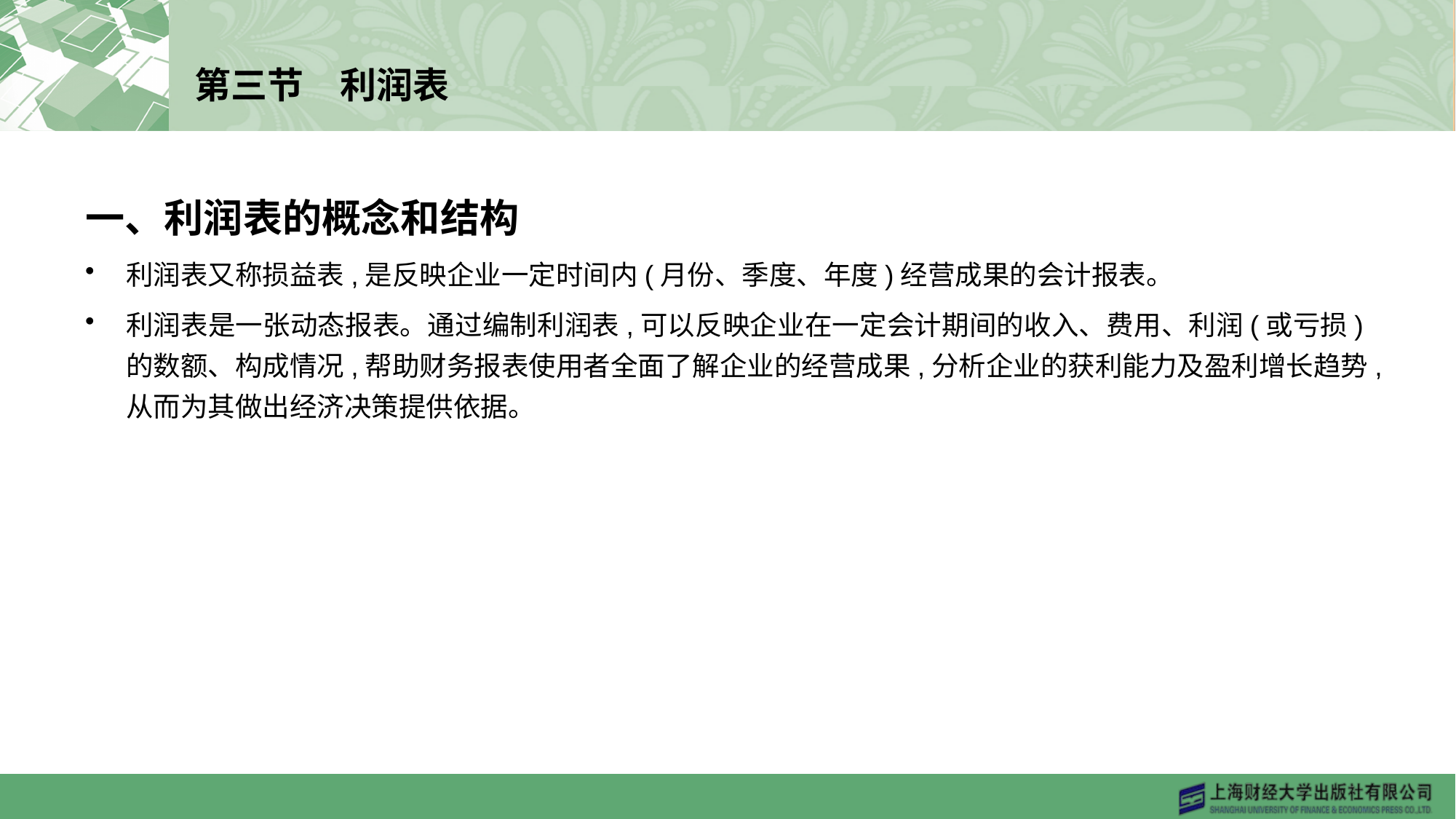

# 第三节　利润表
一、利润表的概念和结构
利润表又称损益表,是反映企业一定时间内(月份、季度、年度)经营成果的会计报表。
利润表是一张动态报表。通过编制利润表,可以反映企业在一定会计期间的收入、费用、利润(或亏损)的数额、构成情况,帮助财务报表使用者全面了解企业的经营成果,分析企业的获利能力及盈利增长趋势,从而为其做出经济决策提供依据。